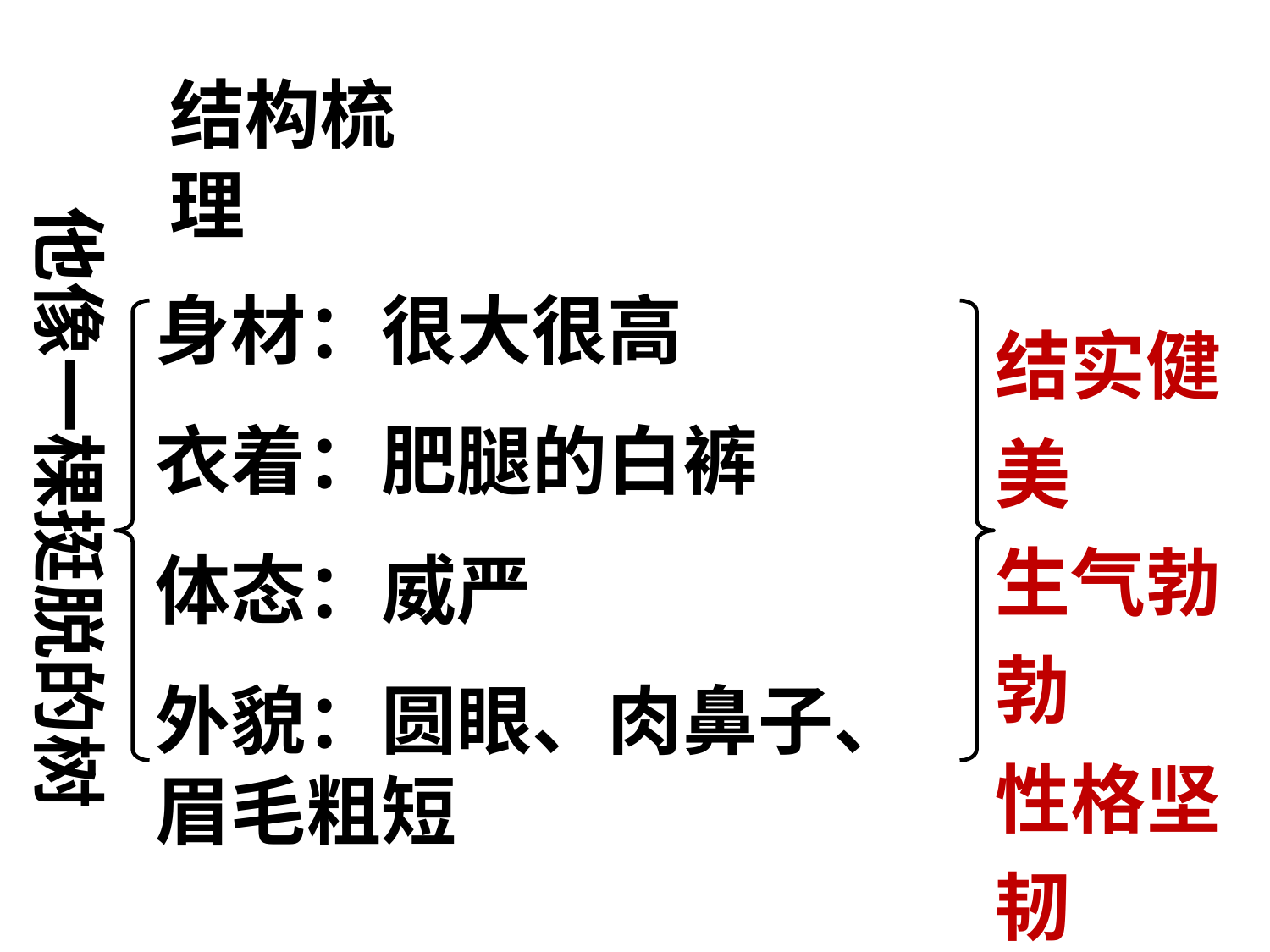

结构梳理
他像一棵挺脱的树
身材：很大很高
结实健美
生气勃勃
性格坚韧
吃苦耐劳

衣着：肥腿的白裤
体态：威严
外貌：圆眼、肉鼻子、眉毛粗短